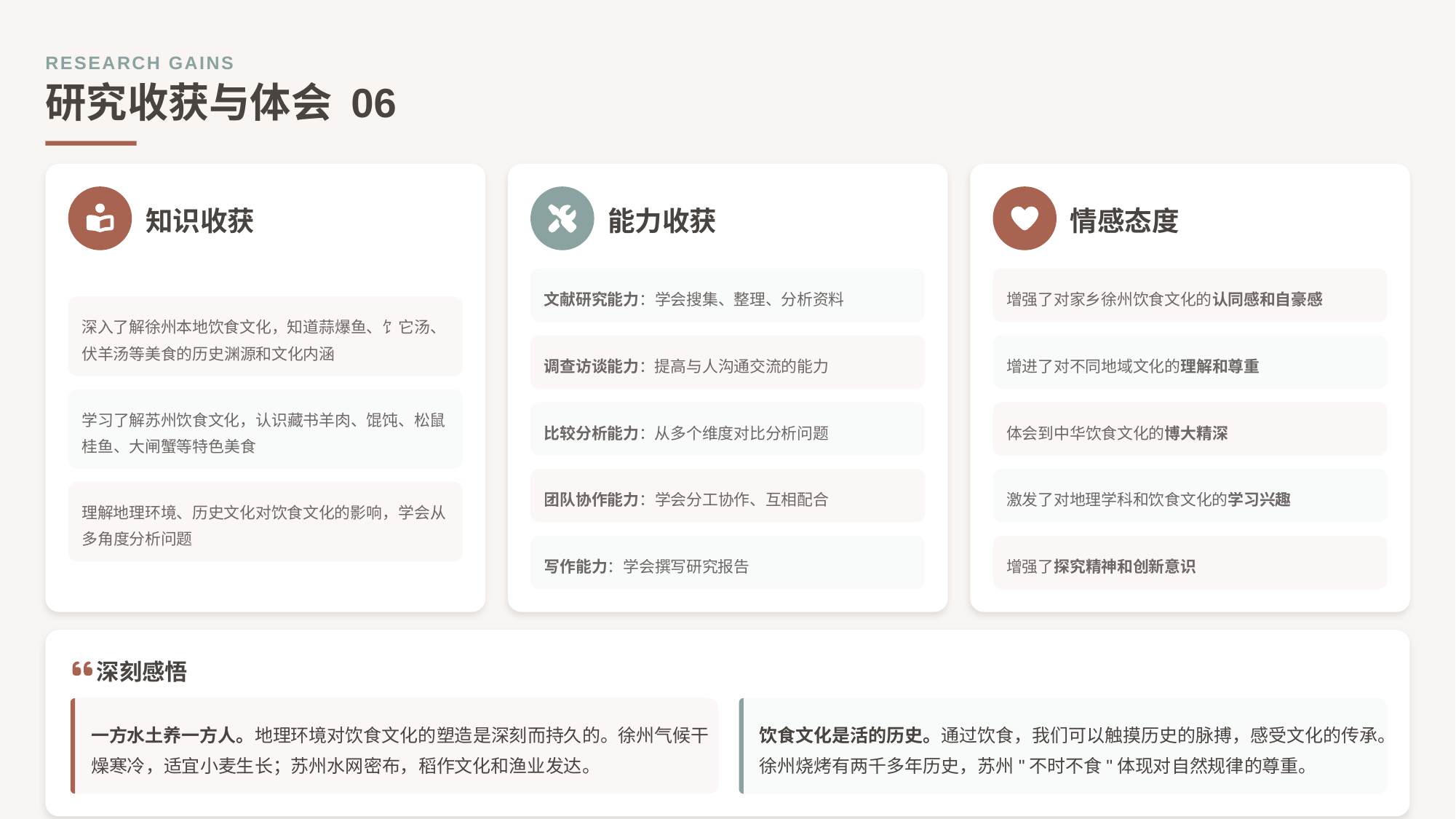

RESEARCH GAINS
研究收获与体会 06

知识收获
能力收获
情感态度

文献研究能力：学会搜集、整理、分析资料
增强了对家乡徐州饮食文化的认同感和自豪感

深入了解徐州本地饮食文化，知道蒜爆鱼、饣它汤、伏羊汤等美食的历史渊源和文化内涵

调查访谈能力：提高与人沟通交流的能力
增进了对不同地域文化的理解和尊重

学习了解苏州饮食文化，认识藏书羊肉、馄饨、松鼠桂鱼、大闸蟹等特色美食
比较分析能力：从多个维度对比分析问题
体会到中华饮食文化的博大精深

团队协作能力：学会分工协作、互相配合
激发了对地理学科和饮食文化的学习兴趣
理解地理环境、历史文化对饮食文化的影响，学会从多角度分析问题

写作能力：学会撰写研究报告
增强了探究精神和创新意识

深刻感悟

一方水土养一方人。地理环境对饮食文化的塑造是深刻而持久的。徐州气候干燥寒冷，适宜小麦生长；苏州水网密布，稻作文化和渔业发达。
饮食文化是活的历史。通过饮食，我们可以触摸历史的脉搏，感受文化的传承。徐州烧烤有两千多年历史，苏州"不时不食"体现对自然规律的尊重。